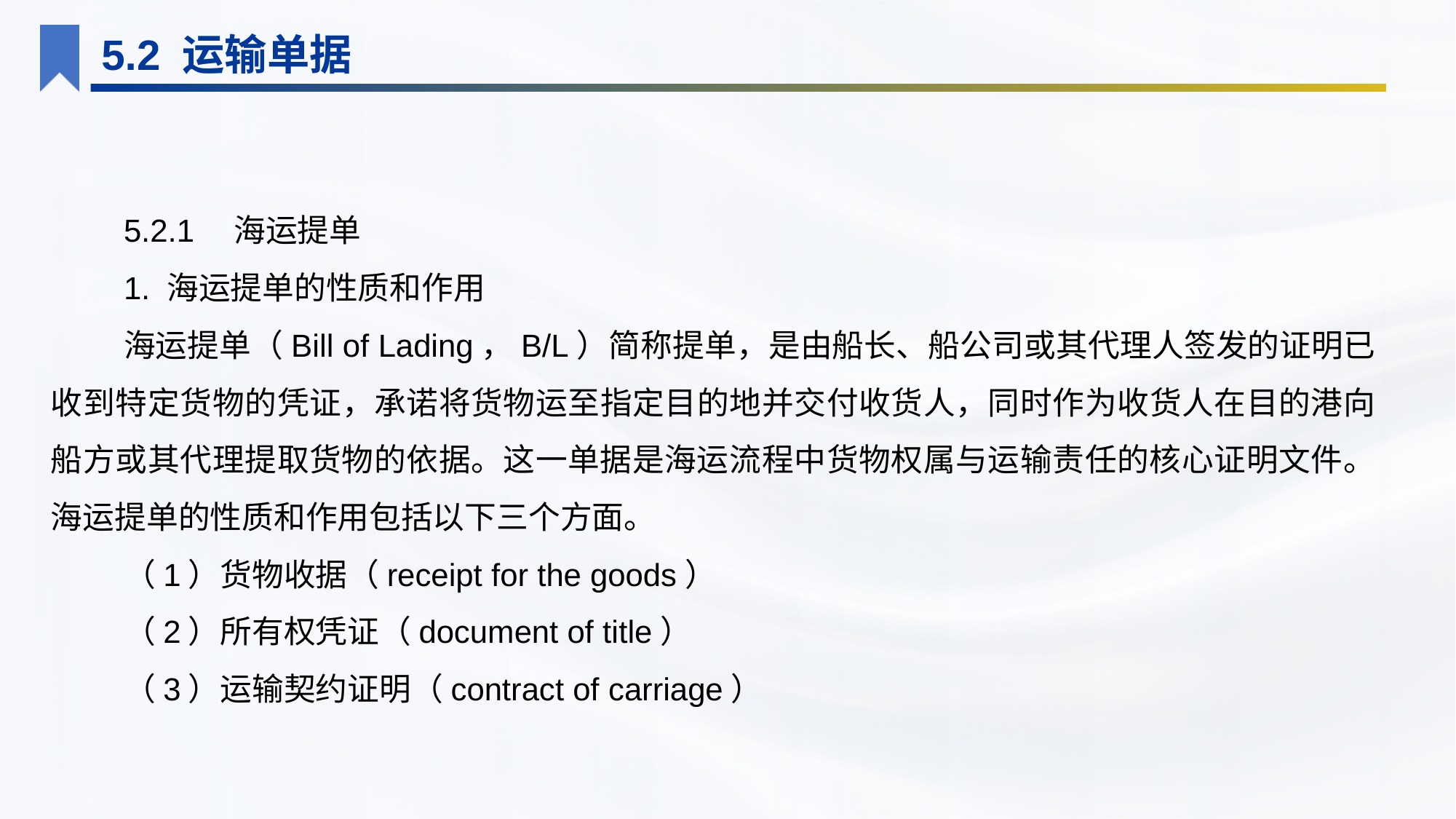

5.2 运输单据
5.2.1　海运提单
1. 海运提单的性质和作用
海运提单（Bill of Lading，B/L）简称提单，是由船长、船公司或其代理人签发的证明已收到特定货物的凭证，承诺将货物运至指定目的地并交付收货人，同时作为收货人在目的港向船方或其代理提取货物的依据。这一单据是海运流程中货物权属与运输责任的核心证明文件。海运提单的性质和作用包括以下三个方面。
（1）货物收据（receipt for the goods）
（2）所有权凭证（document of title）
（3）运输契约证明（contract of carriage）